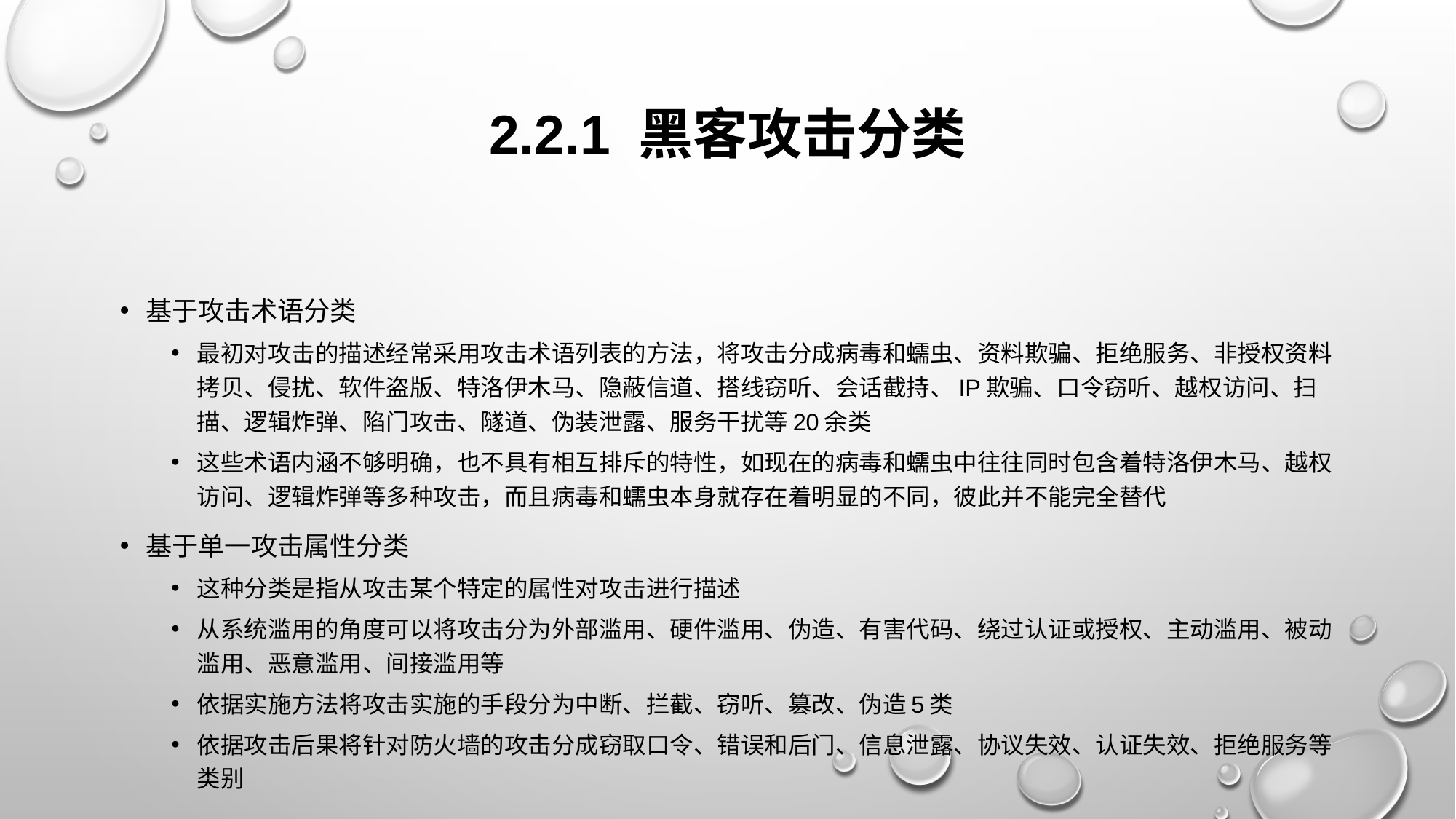

# 2.2.1 黑客攻击分类
基于攻击术语分类
最初对攻击的描述经常采用攻击术语列表的方法，将攻击分成病毒和蠕虫、资料欺骗、拒绝服务、非授权资料拷贝、侵扰、软件盗版、特洛伊木马、隐蔽信道、搭线窃听、会话截持、IP欺骗、口令窃听、越权访问、扫描、逻辑炸弹、陷门攻击、隧道、伪装泄露、服务干扰等20余类
这些术语内涵不够明确，也不具有相互排斥的特性，如现在的病毒和蠕虫中往往同时包含着特洛伊木马、越权访问、逻辑炸弹等多种攻击，而且病毒和蠕虫本身就存在着明显的不同，彼此并不能完全替代
基于单一攻击属性分类
这种分类是指从攻击某个特定的属性对攻击进行描述
从系统滥用的角度可以将攻击分为外部滥用、硬件滥用、伪造、有害代码、绕过认证或授权、主动滥用、被动滥用、恶意滥用、间接滥用等
依据实施方法将攻击实施的手段分为中断、拦截、窃听、篡改、伪造5类
依据攻击后果将针对防火墙的攻击分成窃取口令、错误和后门、信息泄露、协议失效、认证失效、拒绝服务等类别